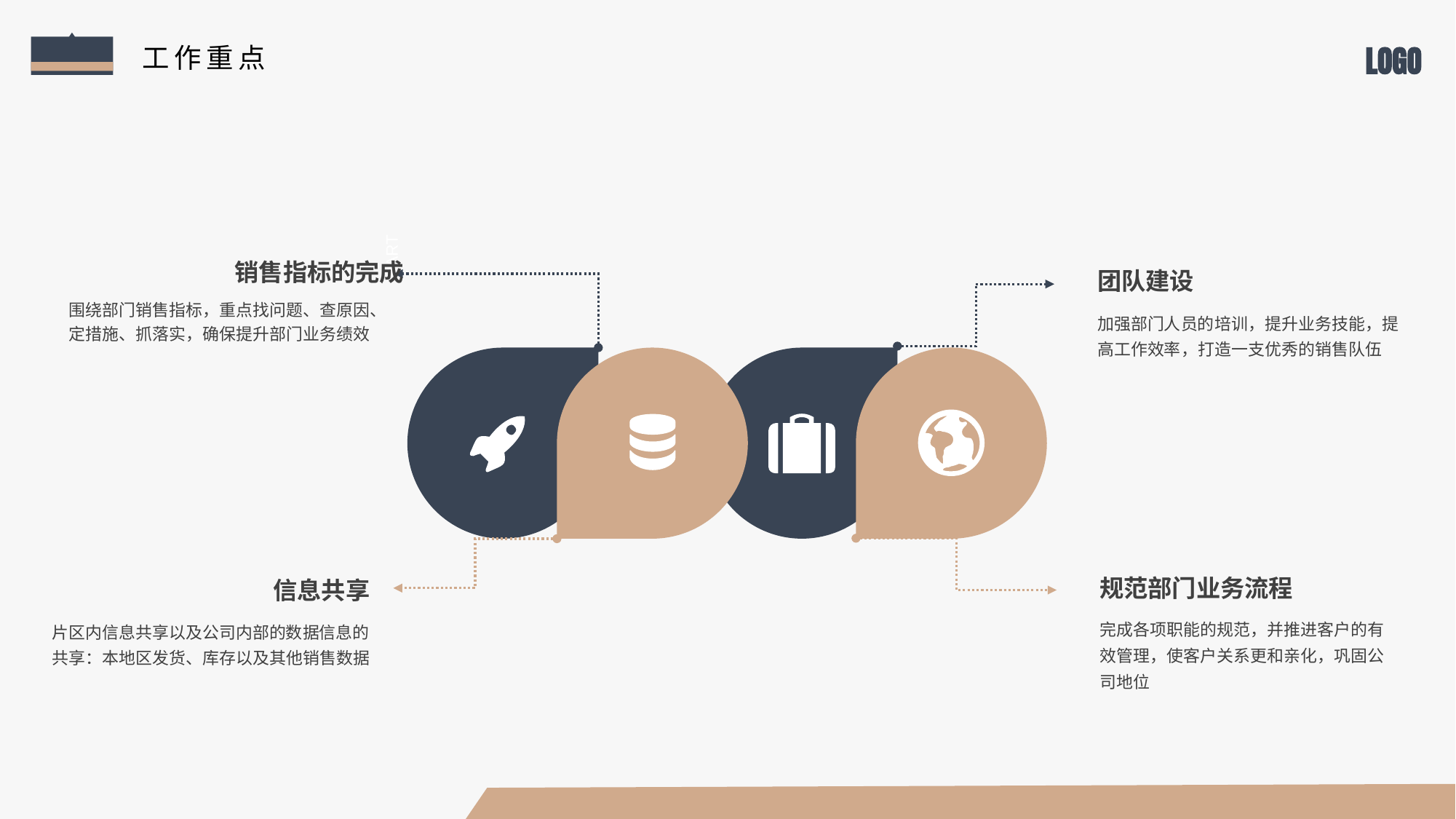

工作重点
PART
销售指标的完成
围绕部门销售指标，重点找问题、查原因、定措施、抓落实，确保提升部门业务绩效
团队建设
加强部门人员的培训，提升业务技能，提高工作效率，打造一支优秀的销售队伍

信息共享
片区内信息共享以及公司内部的数据信息的共享：本地区发货、库存以及其他销售数据
规范部门业务流程
完成各项职能的规范，并推进客户的有效管理，使客户关系更和亲化，巩固公司地位